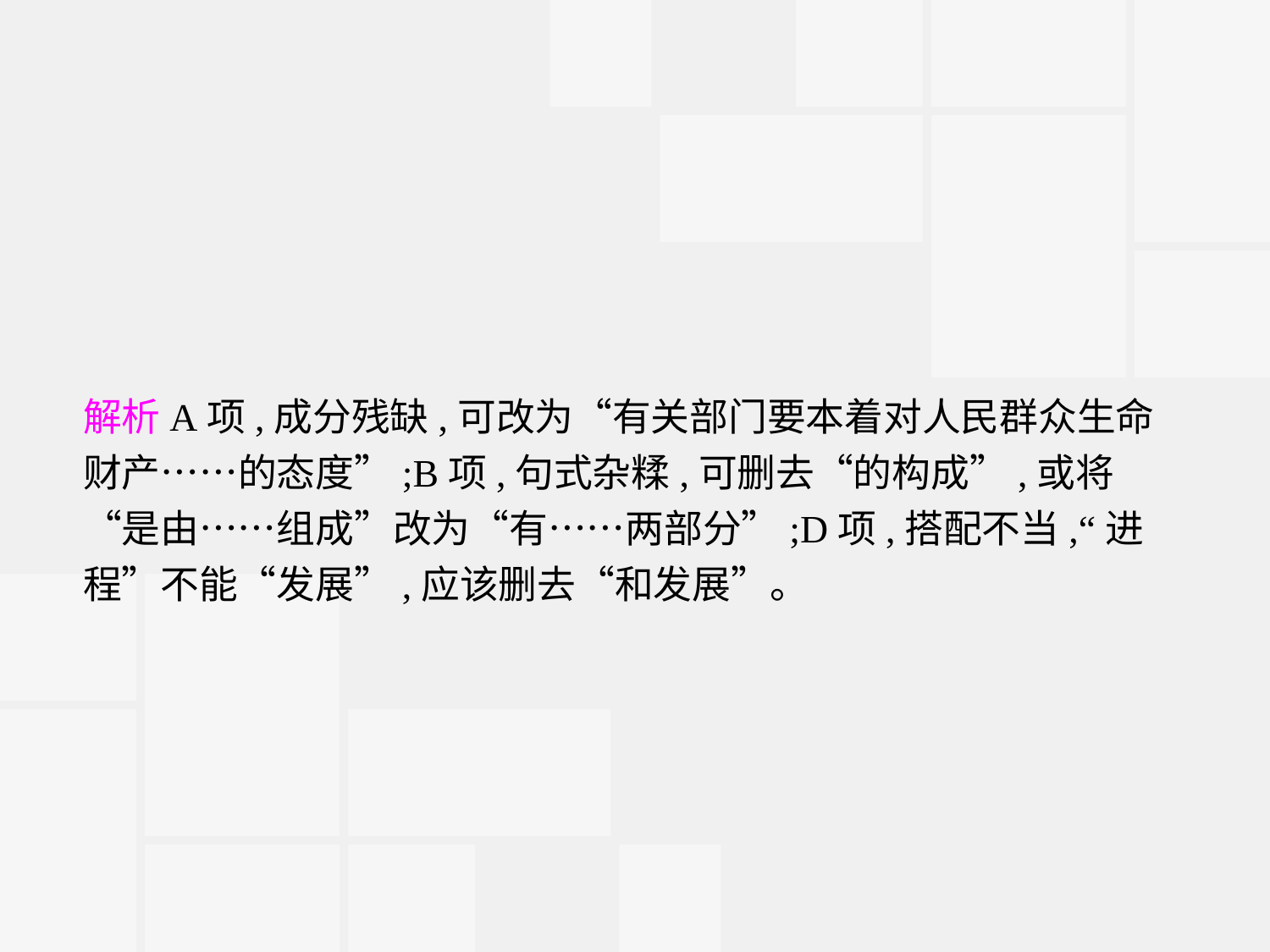

解析A项,成分残缺,可改为“有关部门要本着对人民群众生命财产……的态度”;B项,句式杂糅,可删去“的构成”,或将“是由……组成”改为“有……两部分”;D项,搭配不当,“进程”不能“发展”,应该删去“和发展”。